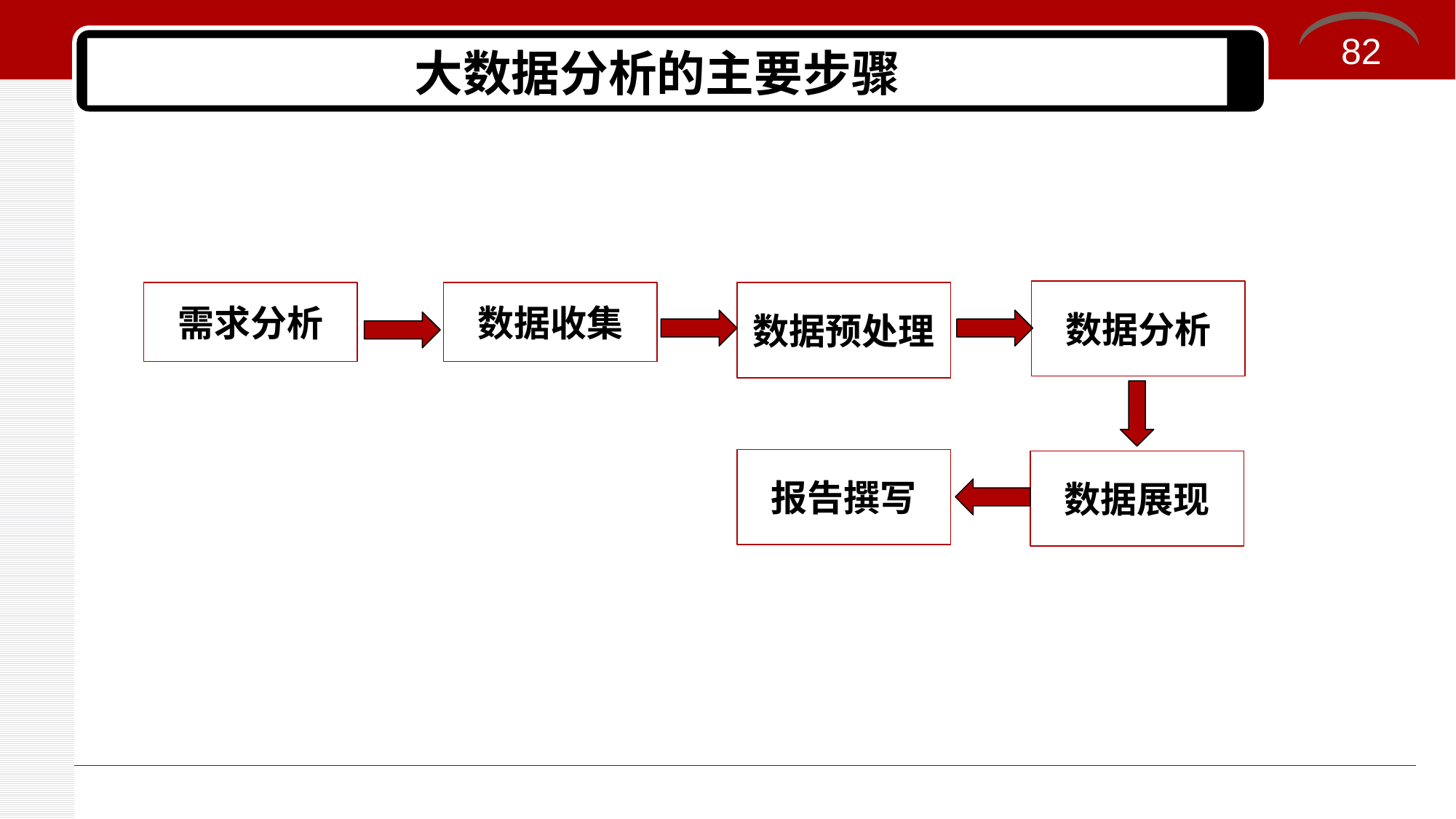

82
# 大数据分析的主要步骤
数据分析
数据预处理
需求分析
数据收集

报告撰写
数据展现